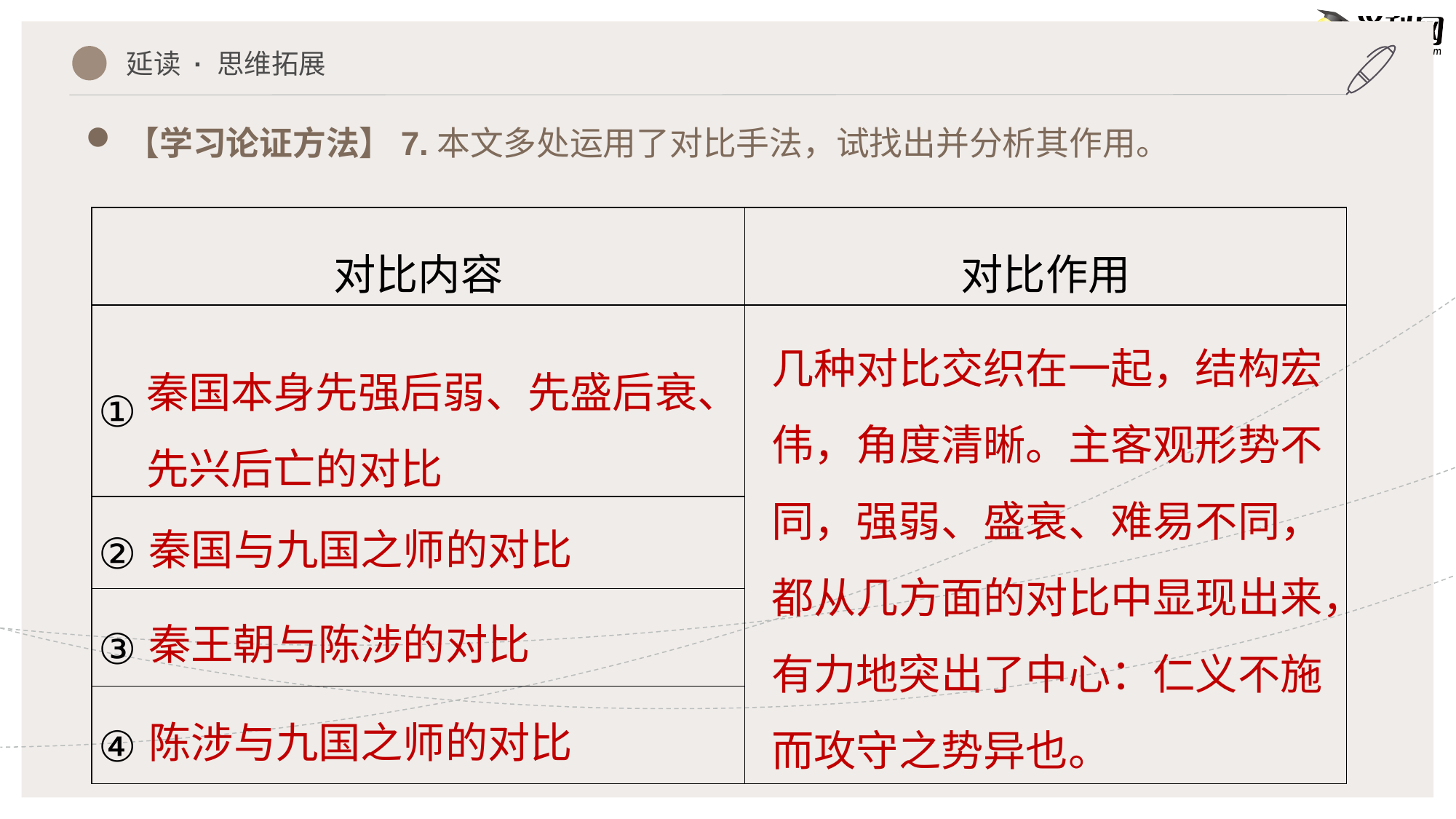

延读 · 思维拓展

【学习论证方法】7.本文多处运用了对比手法，试找出并分析其作用。
| 对比内容 | 对比作用 |
| --- | --- |
| ① |  |
| ② |  |
| ③ |  |
| ④ |  |

几种对比交织在一起，结构宏伟，角度清晰。主客观形势不同，强弱、盛衰、难易不同，都从几方面的对比中显现出来，有力地突出了中心：仁义不施而攻守之势异也。
秦国本身先强后弱、先盛后衰、先兴后亡的对比

秦国与九国之师的对比

秦王朝与陈涉的对比
陈涉与九国之师的对比